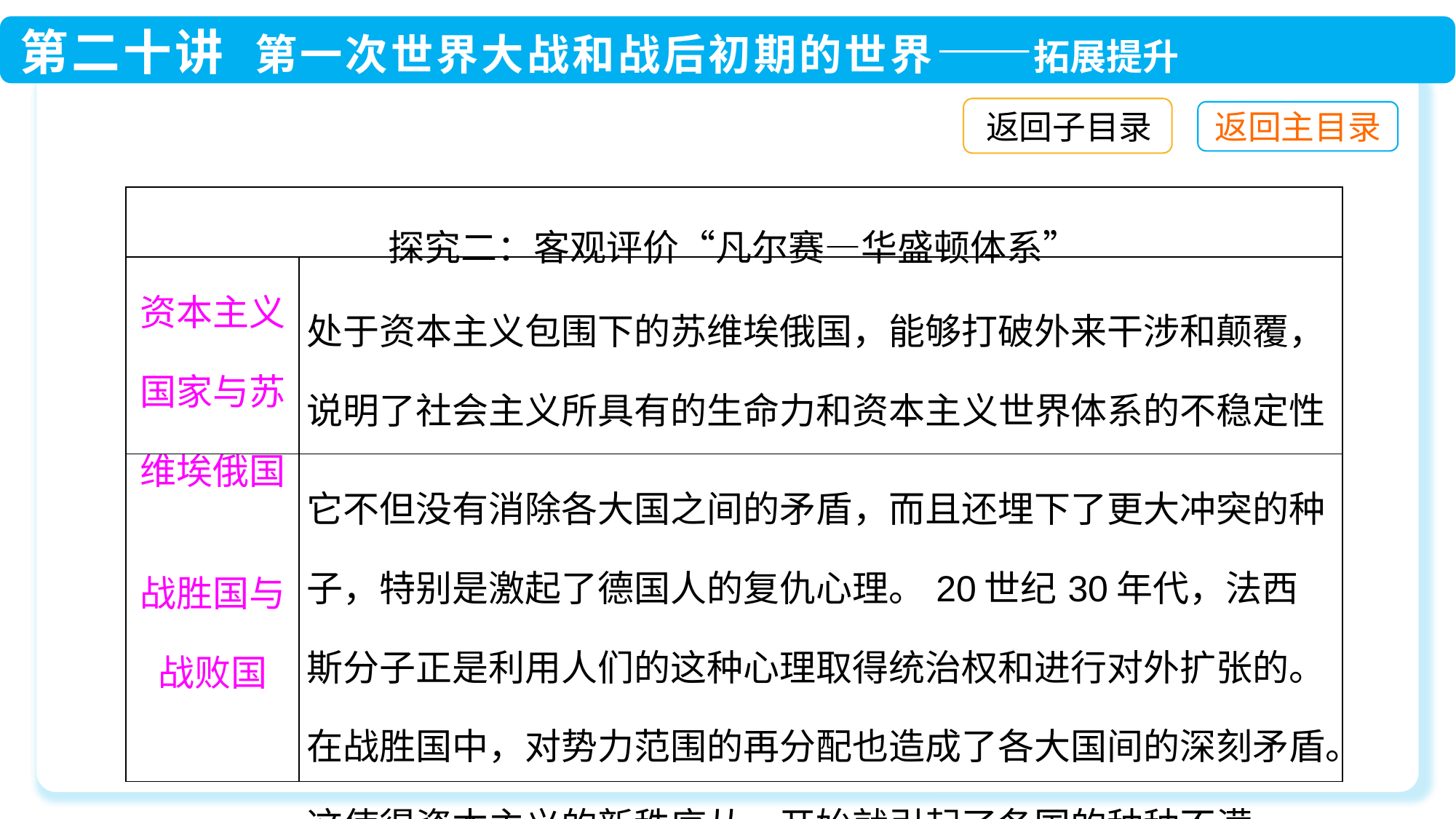

返回子目录
| 探究二：客观评价“凡尔赛—华盛顿体系” |  |
| --- | --- |
| 资本主义国家与苏维埃俄国 | 处于资本主义包围下的苏维埃俄国，能够打破外来干涉和颠覆，说明了社会主义所具有的生命力和资本主义世界体系的不稳定性 |
| 战胜国与战败国 | 它不但没有消除各大国之间的矛盾，而且还埋下了更大冲突的种子，特别是激起了德国人的复仇心理。20世纪30年代，法西斯分子正是利用人们的这种心理取得统治权和进行对外扩张的。在战胜国中，对势力范围的再分配也造成了各大国间的深刻矛盾。这使得资本主义的新秩序从一开始就引起了各国的种种不满 |